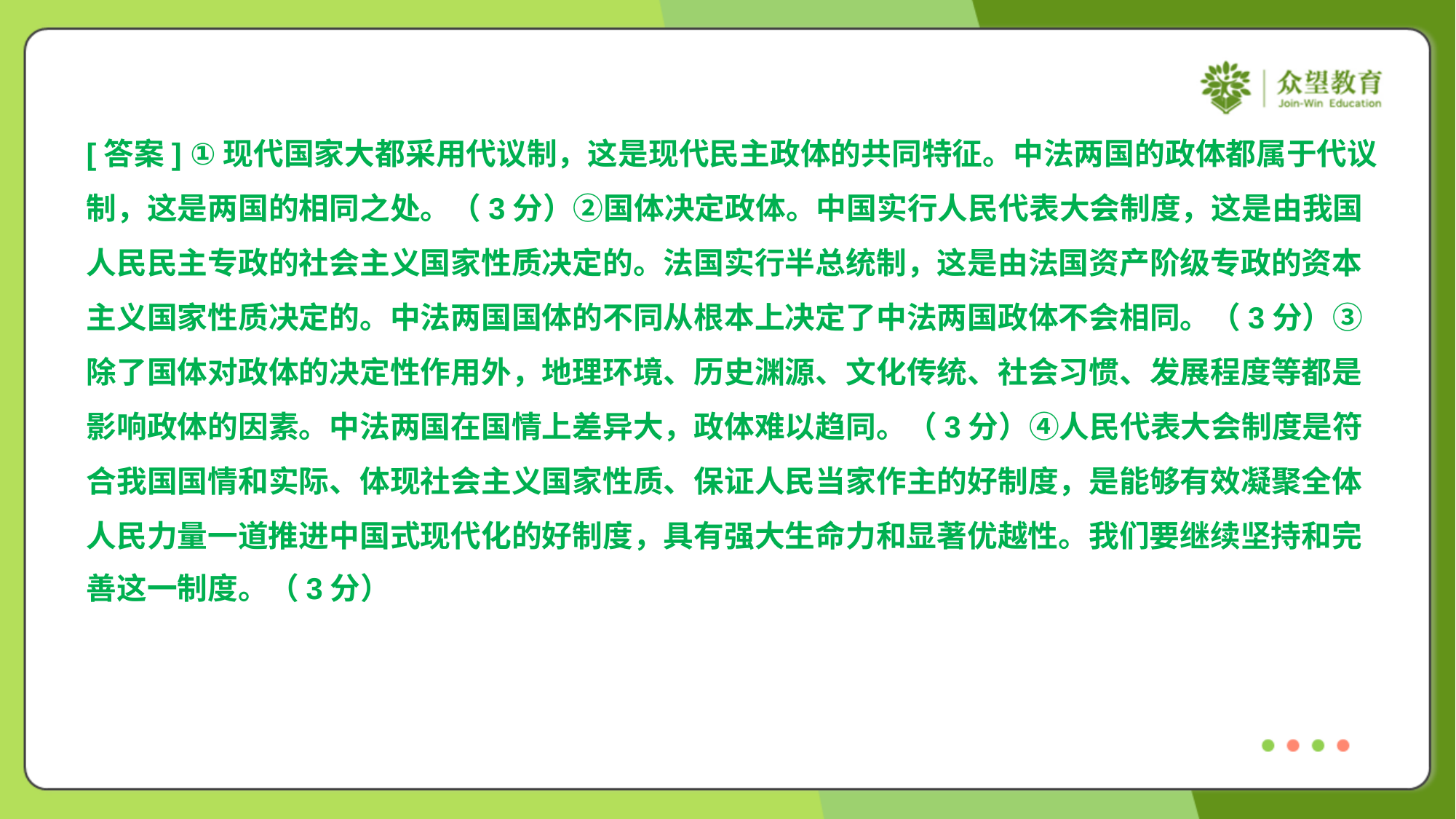

[答案] ①现代国家大都采用代议制，这是现代民主政体的共同特征。中法两国的政体都属于代议
制，这是两国的相同之处。（3分）②国体决定政体。中国实行人民代表大会制度，这是由我国
人民民主专政的社会主义国家性质决定的。法国实行半总统制，这是由法国资产阶级专政的资本
主义国家性质决定的。中法两国国体的不同从根本上决定了中法两国政体不会相同。（3分）③
除了国体对政体的决定性作用外，地理环境、历史渊源、文化传统、社会习惯、发展程度等都是
影响政体的因素。中法两国在国情上差异大，政体难以趋同。（3分）④人民代表大会制度是符
合我国国情和实际、体现社会主义国家性质、保证人民当家作主的好制度，是能够有效凝聚全体
人民力量一道推进中国式现代化的好制度，具有强大生命力和显著优越性。我们要继续坚持和完
善这一制度。（3分）